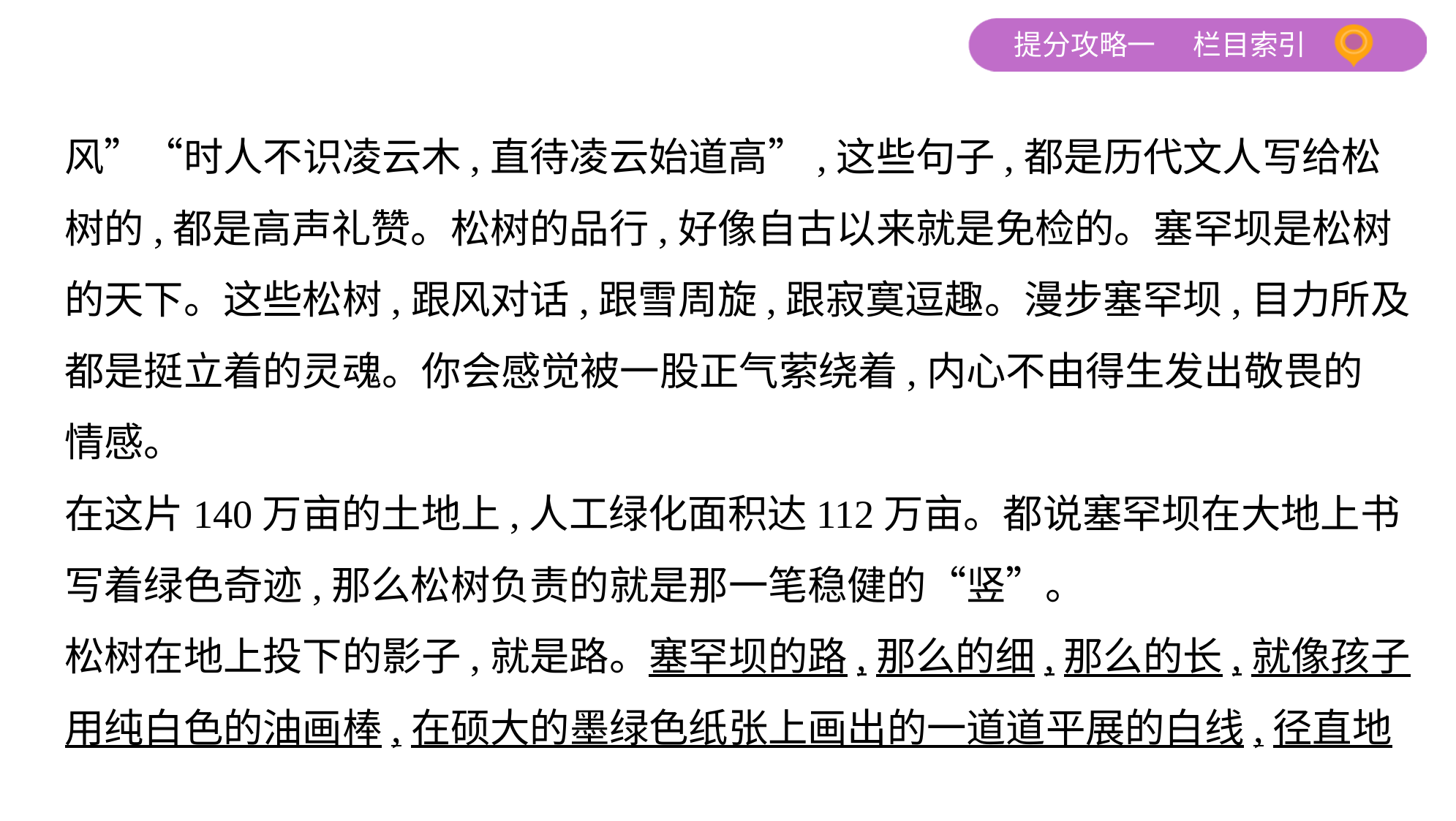

风”“时人不识凌云木,直待凌云始道高”,这些句子,都是历代文人写给松
树的,都是高声礼赞。松树的品行,好像自古以来就是免检的。塞罕坝是松树
的天下。这些松树,跟风对话,跟雪周旋,跟寂寞逗趣。漫步塞罕坝,目力所及
都是挺立着的灵魂。你会感觉被一股正气萦绕着,内心不由得生发出敬畏的
情感。
在这片140万亩的土地上,人工绿化面积达112万亩。都说塞罕坝在大地上书
写着绿色奇迹,那么松树负责的就是那一笔稳健的“竖”。
松树在地上投下的影子,就是路。塞罕坝的路,那么的细,那么的长,就像孩子
用纯白色的油画棒,在硕大的墨绿色纸张上画出的一道道平展的白线,径直地